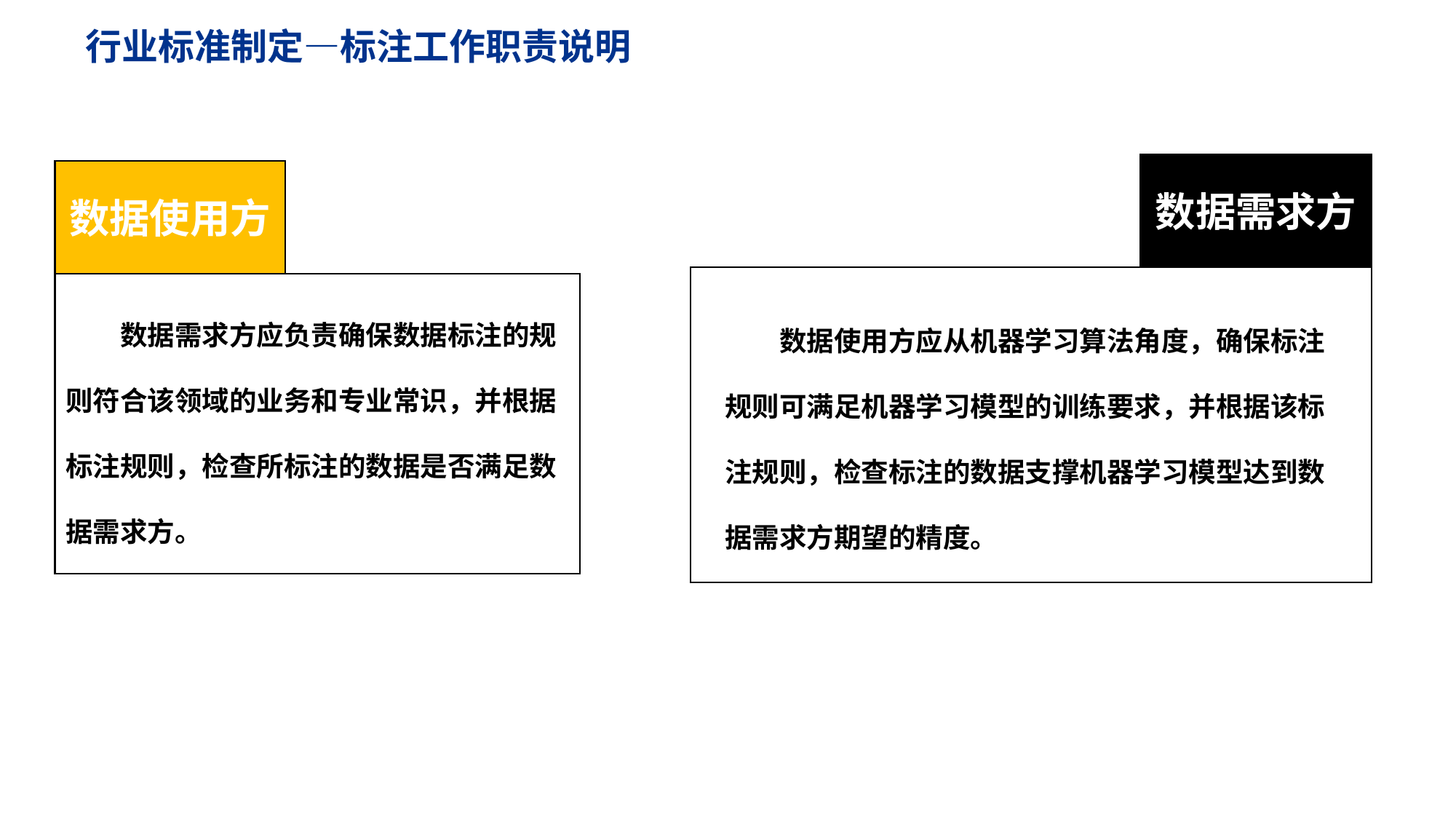

行业标准制定—标注工作职责说明
数据需求方
数据使用方

数据需求方应负责确保数据标注的规则符合该领域的业务和专业常识，并根据标注规则，检查所标注的数据是否满足数据需求方。
数据使用方应从机器学习算法角度，确保标注规则可满足机器学习模型的训练要求，并根据该标注规则，检查标注的数据支撑机器学习模型达到数据需求方期望的精度。